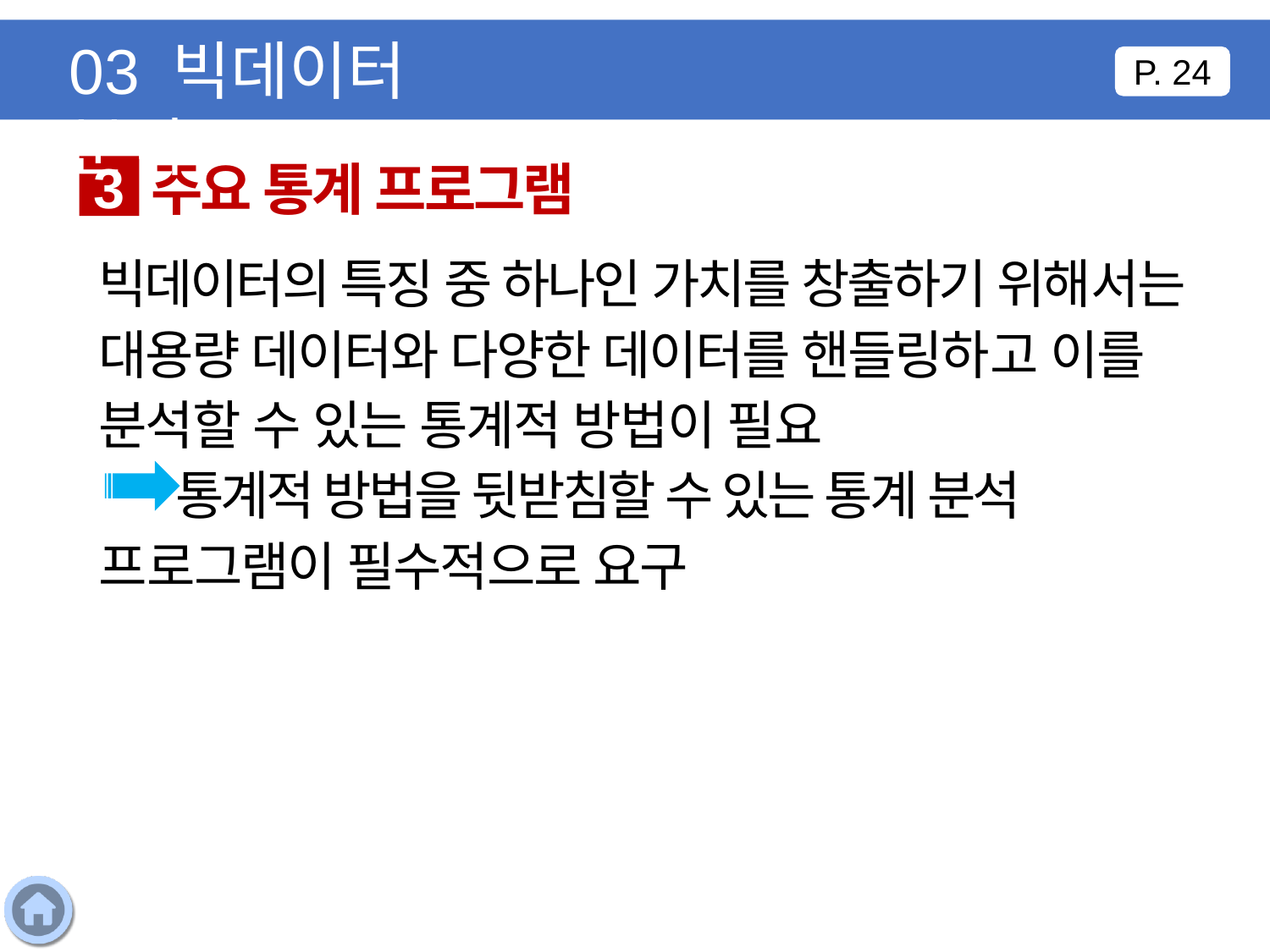

03 빅데이터 분석
P. 24
주요 통계 프로그램
3
빅데이터의 특징 중 하나인 가치를 창출하기 위해서는 대용량 데이터와 다양한 데이터를 핸들링하고 이를 분석할 수 있는 통계적 방법이 필요
      통계적 방법을 뒷받침할 수 있는 통계 분석 프로그램이 필수적으로 요구